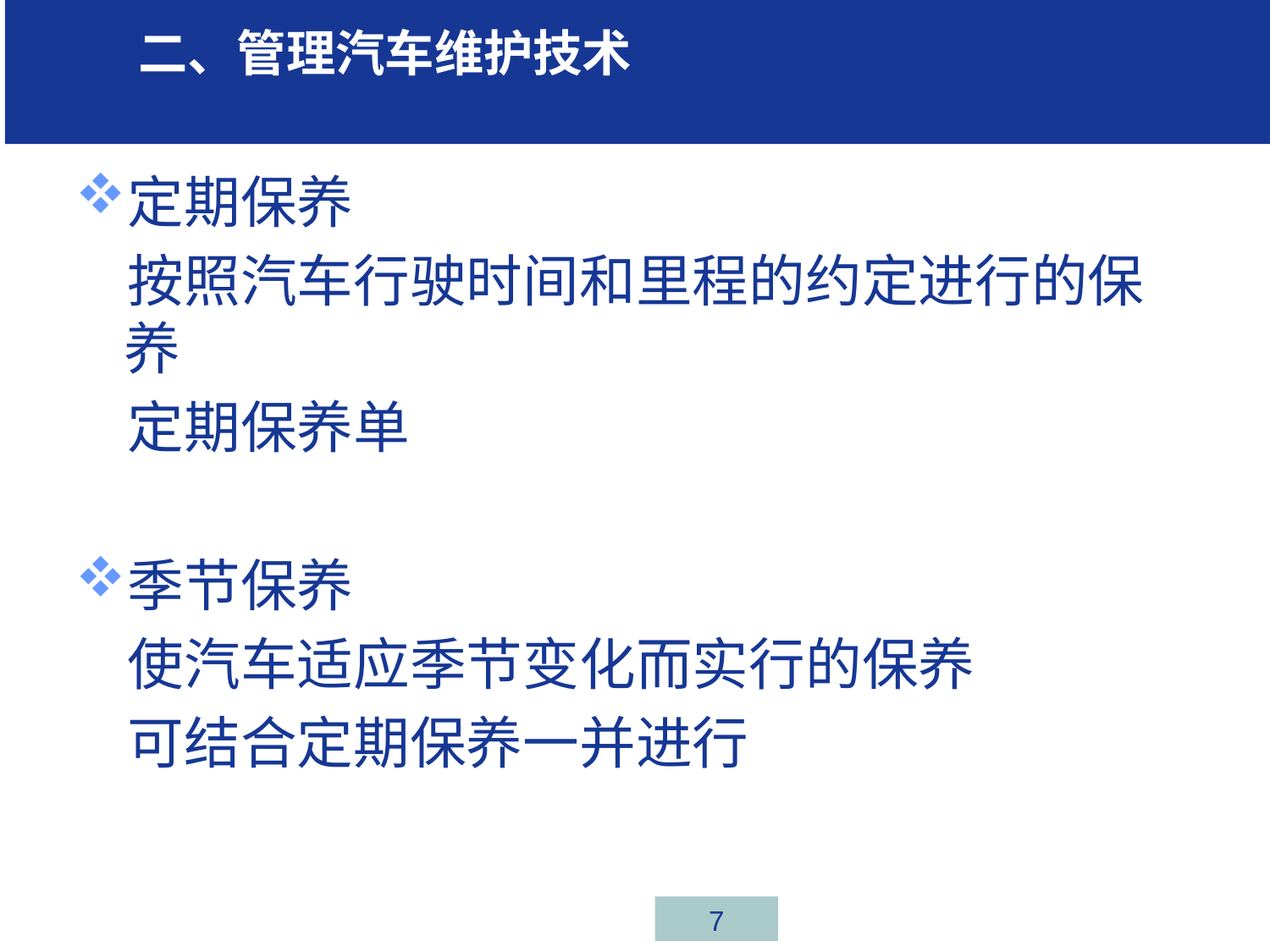

学习  二、管理汽车维护技术任务一、汽车行业介绍
定期保养
   按照汽车行驶时间和里程的约定进行的保养
   定期保养单

季节保养
   使汽车适应季节变化而实行的保养
   可结合定期保养一并进行

# 汽车保养的类型
7